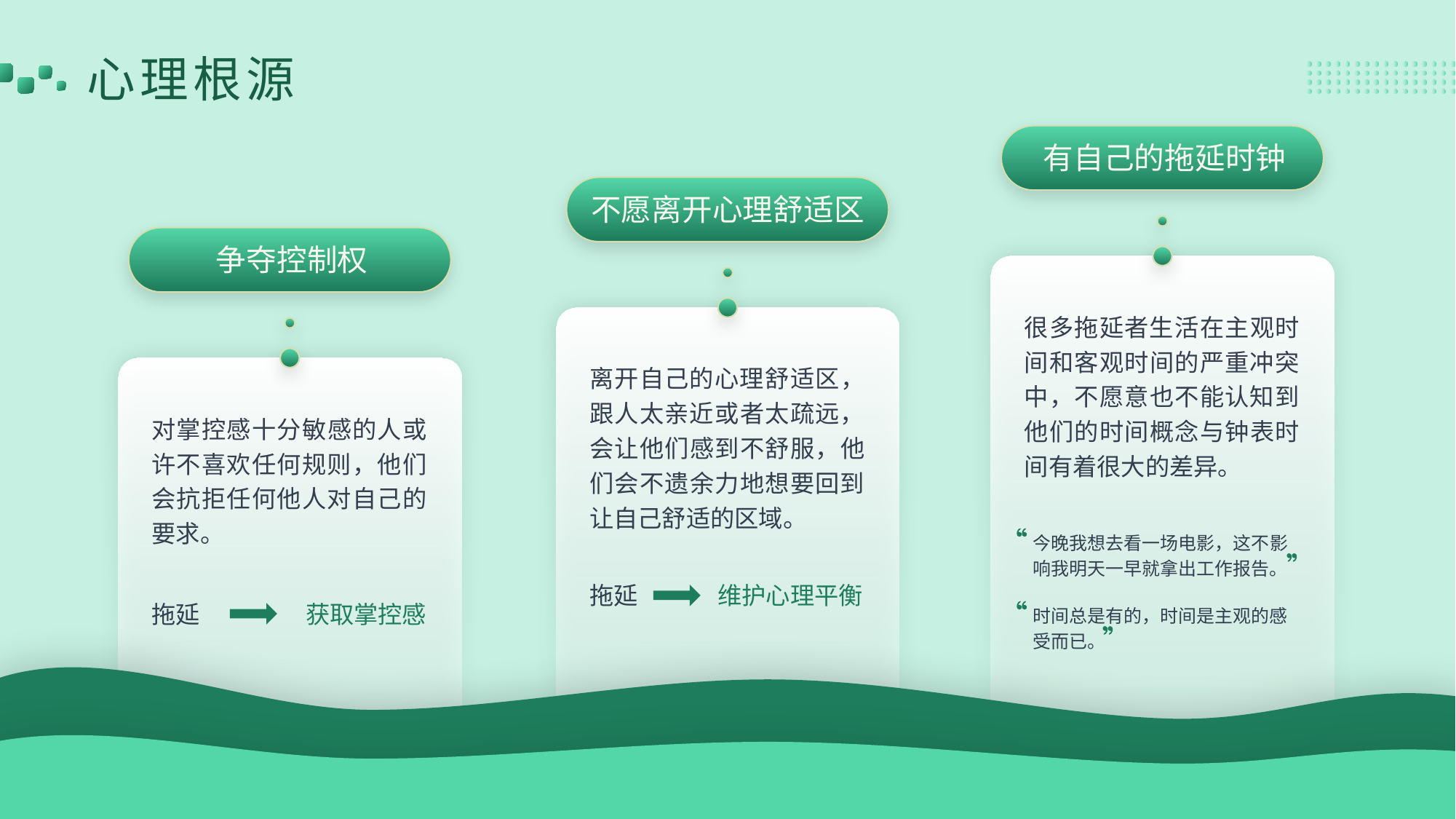

心理根源

有自己的拖延时钟

不愿离开心理舒适区

争夺控制权

很多拖延者生活在主观时间和客观时间的严重冲突中，不愿意也不能认知到他们的时间概念与钟表时间有着很大的差异。

离开自己的心理舒适区，跟人太亲近或者太疏远，会让他们感到不舒服，他们会不遗余力地想要回到让自己舒适的区域。

对掌控感十分敏感的人或许不喜欢任何规则，他们会抗拒任何他人对自己的要求。
今晚我想去看一场电影，这不影响我明天一早就拿出工作报告。

拖延
维护心理平衡

拖延
获取掌控感
时间总是有的，时间是主观的感受而已。